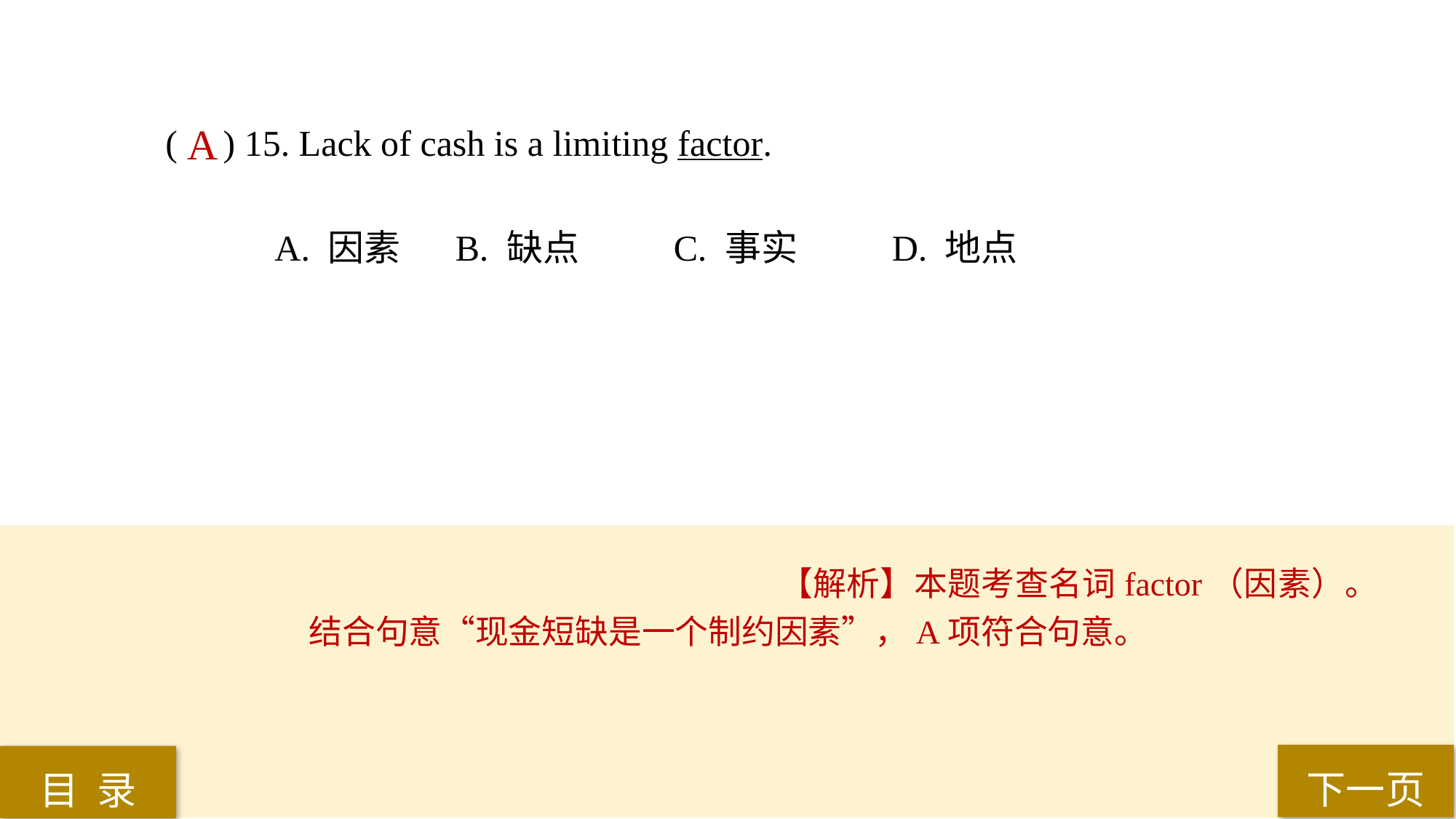

(     ) 15. Lack of cash is a limiting factor.

A. 因素	 B. 缺点	 C. 事实	 D. 地点
A
【解析】本题考查名词factor（因素）。结合句意“现金短缺是一个制约因素”，A项符合句意。